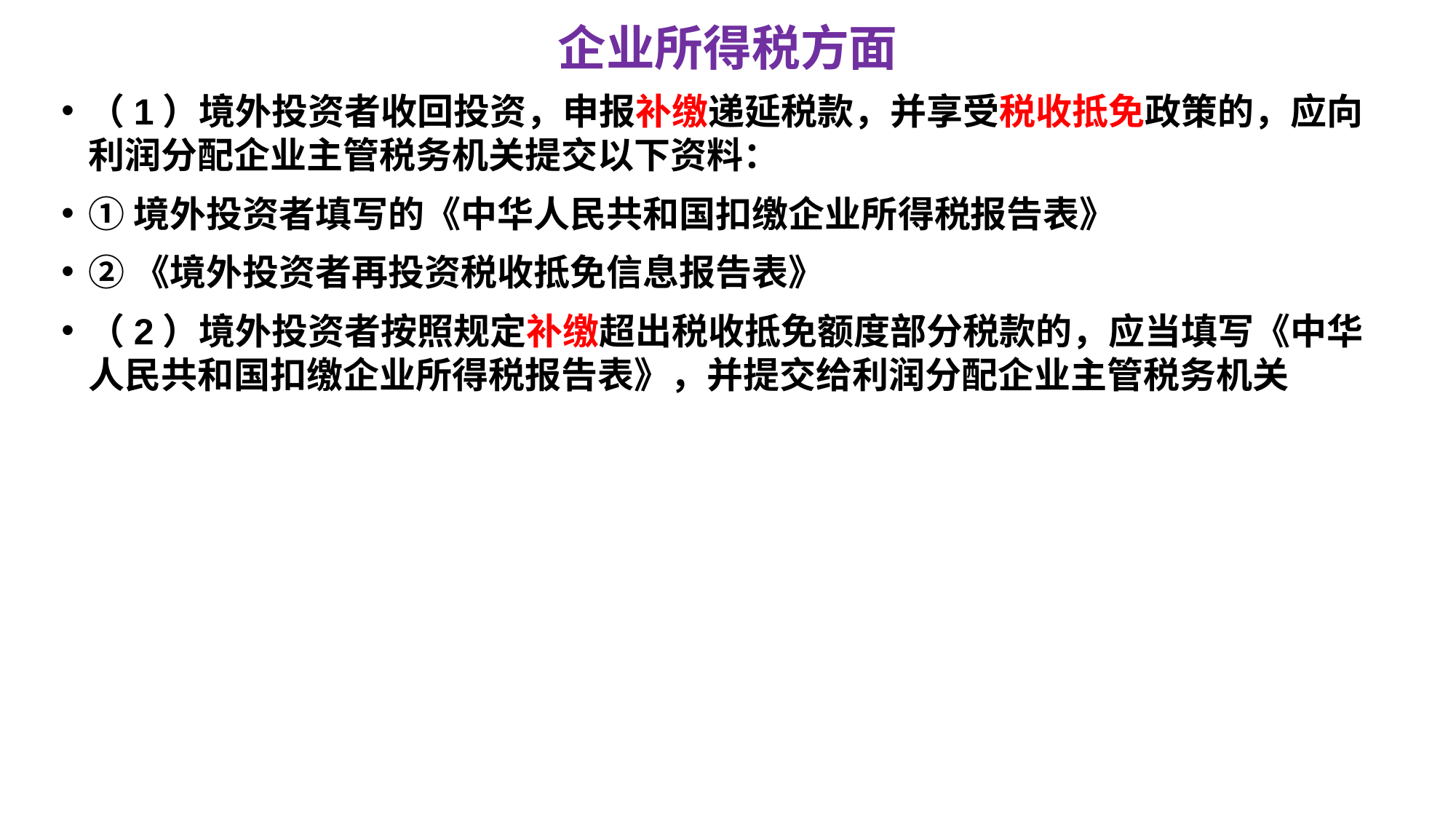

# 企业所得税方面
（1）境外投资者收回投资，申报补缴递延税款，并享受税收抵免政策的，应向利润分配企业主管税务机关提交以下资料：
①境外投资者填写的《中华人民共和国扣缴企业所得税报告表》
②《境外投资者再投资税收抵免信息报告表》
（2）境外投资者按照规定补缴超出税收抵免额度部分税款的，应当填写《中华人民共和国扣缴企业所得税报告表》，并提交给利润分配企业主管税务机关